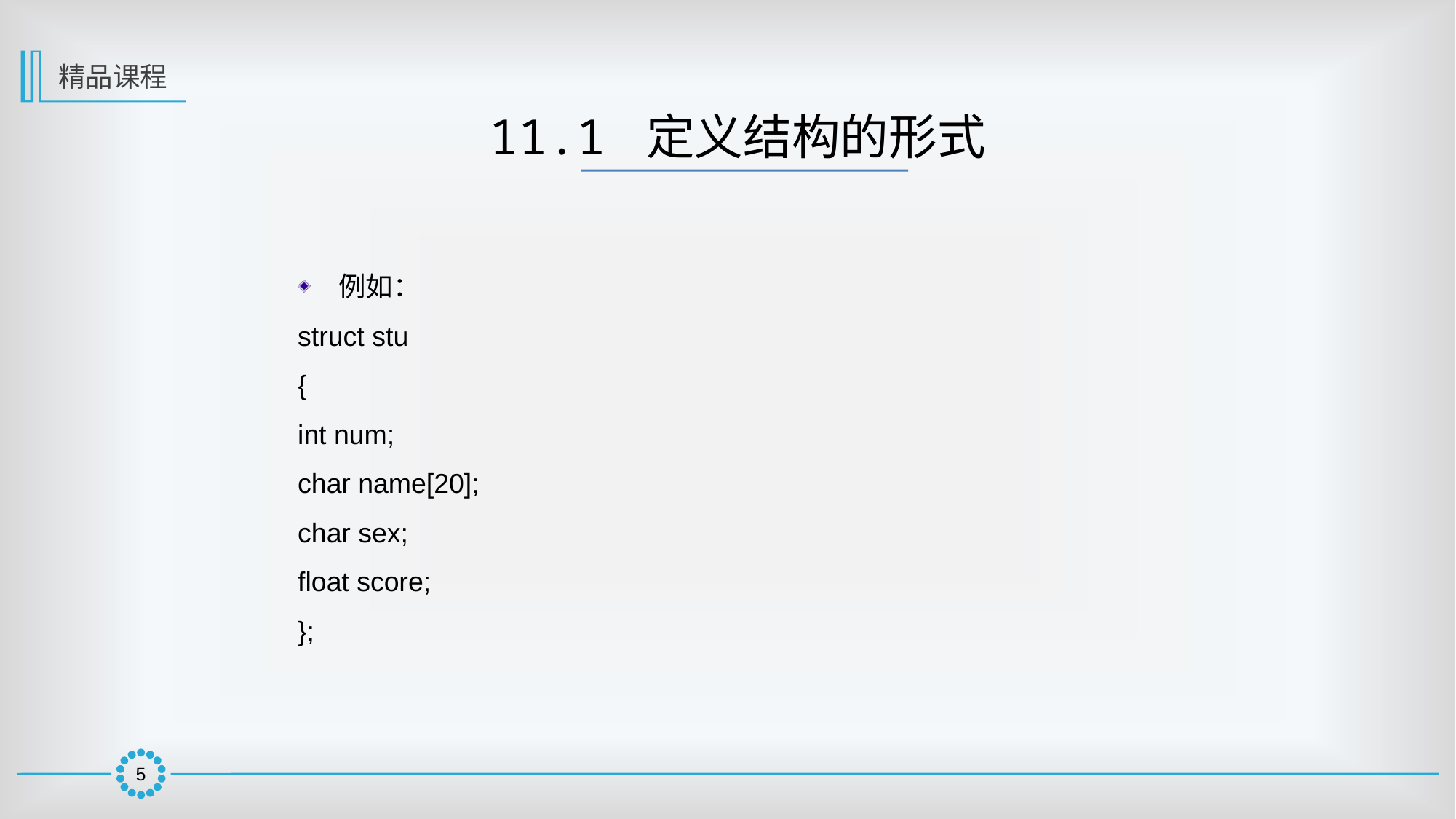

精品课程
11.1 定义结构的形式

例如：
struct stu
{
int num;
char name[20];
char sex;
float score;
};

5